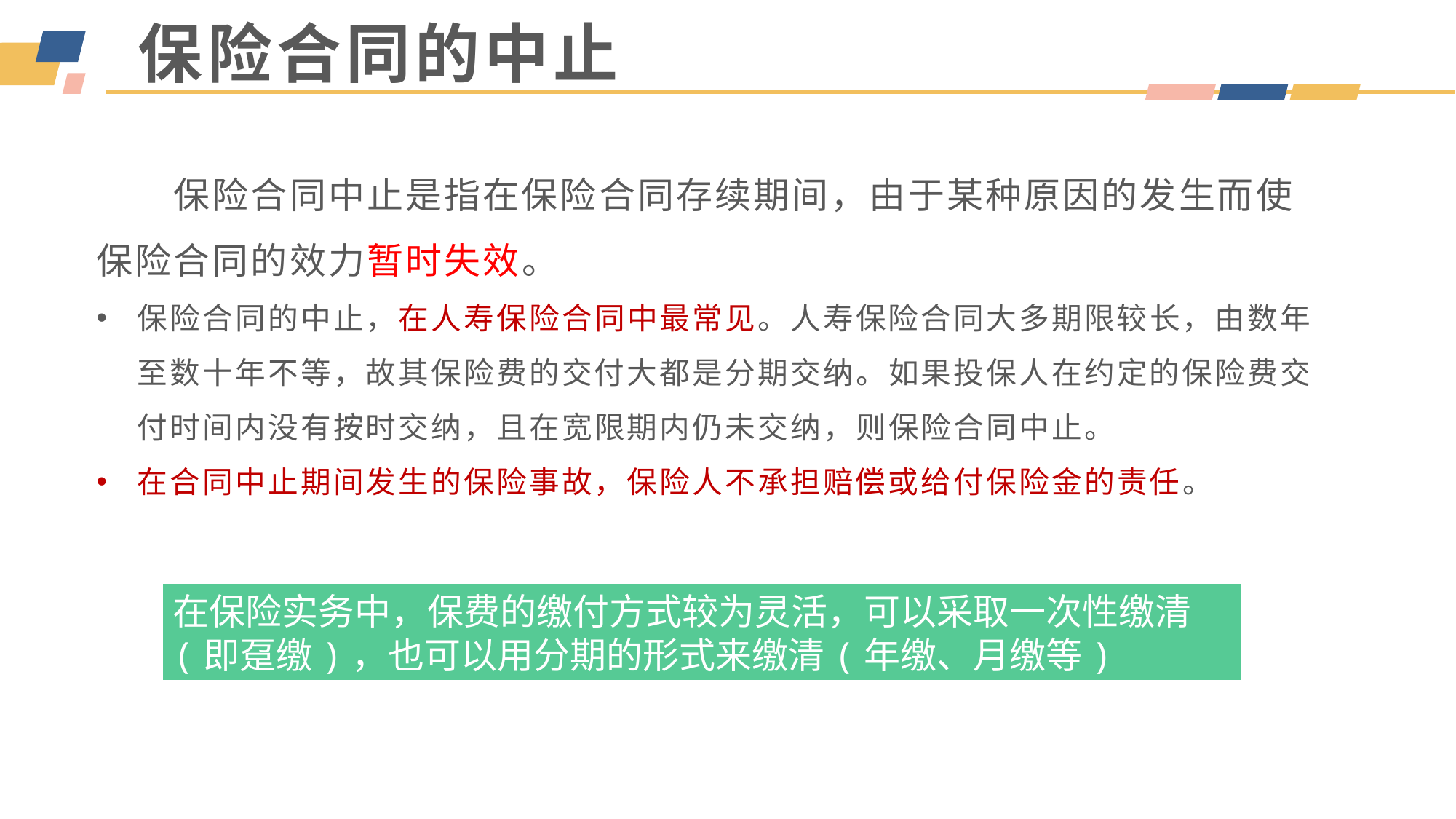

# 保险合同的中止

　　保险合同中止是指在保险合同存续期间，由于某种原因的发生而使保险合同的效力暂时失效。
保险合同的中止，在人寿保险合同中最常见。人寿保险合同大多期限较长，由数年至数十年不等，故其保险费的交付大都是分期交纳。如果投保人在约定的保险费交付时间内没有按时交纳，且在宽限期内仍未交纳，则保险合同中止。
在合同中止期间发生的保险事故，保险人不承担赔偿或给付保险金的责任。
在保险实务中，保费的缴付方式较为灵活，可以采取一次性缴清(即趸缴)，也可以用分期的形式来缴清(年缴、月缴等)